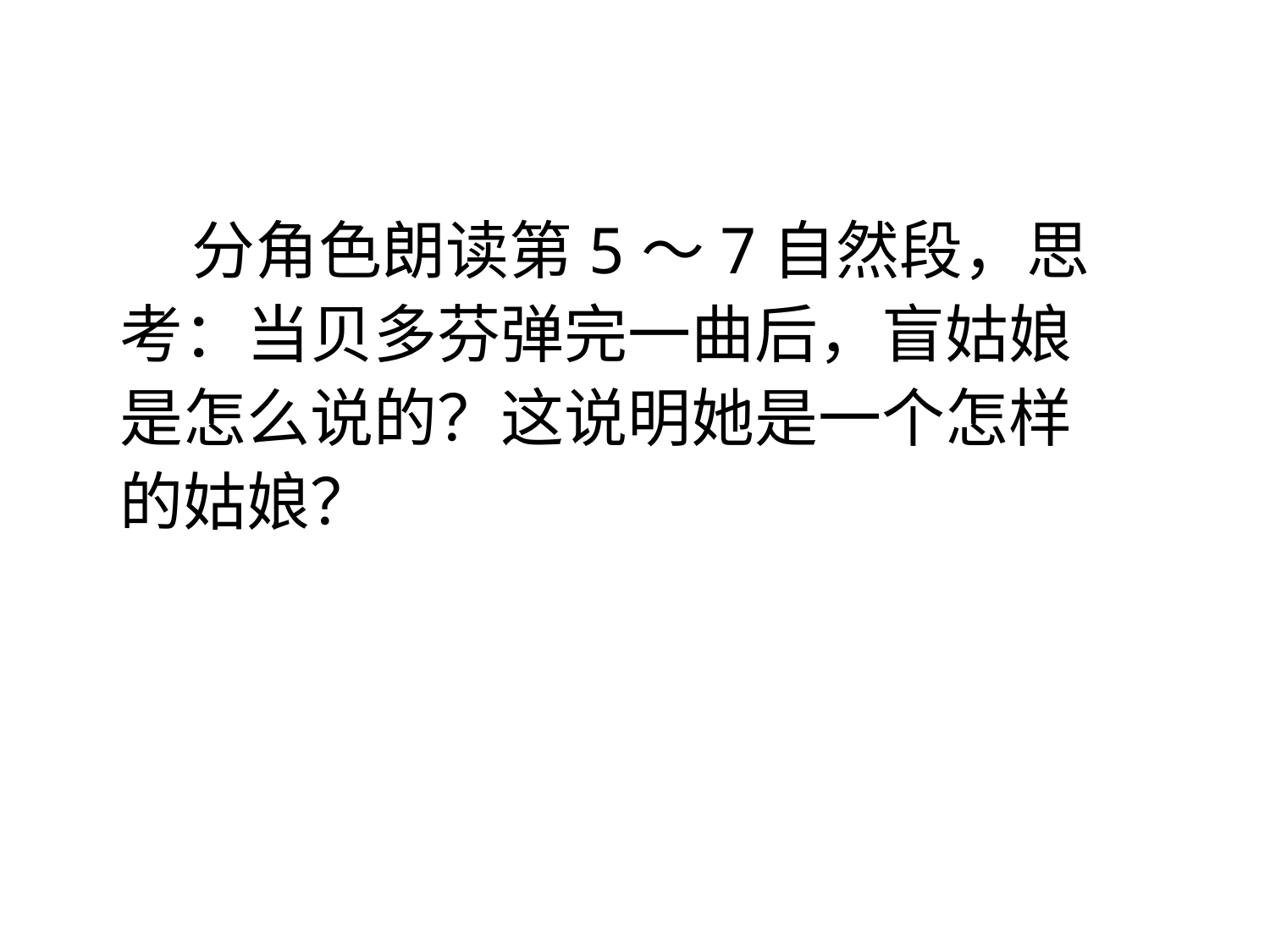

分角色朗读第5～7自然段，思考：当贝多芬弹完一曲后，盲姑娘是怎么说的？这说明她是一个怎样的姑娘？